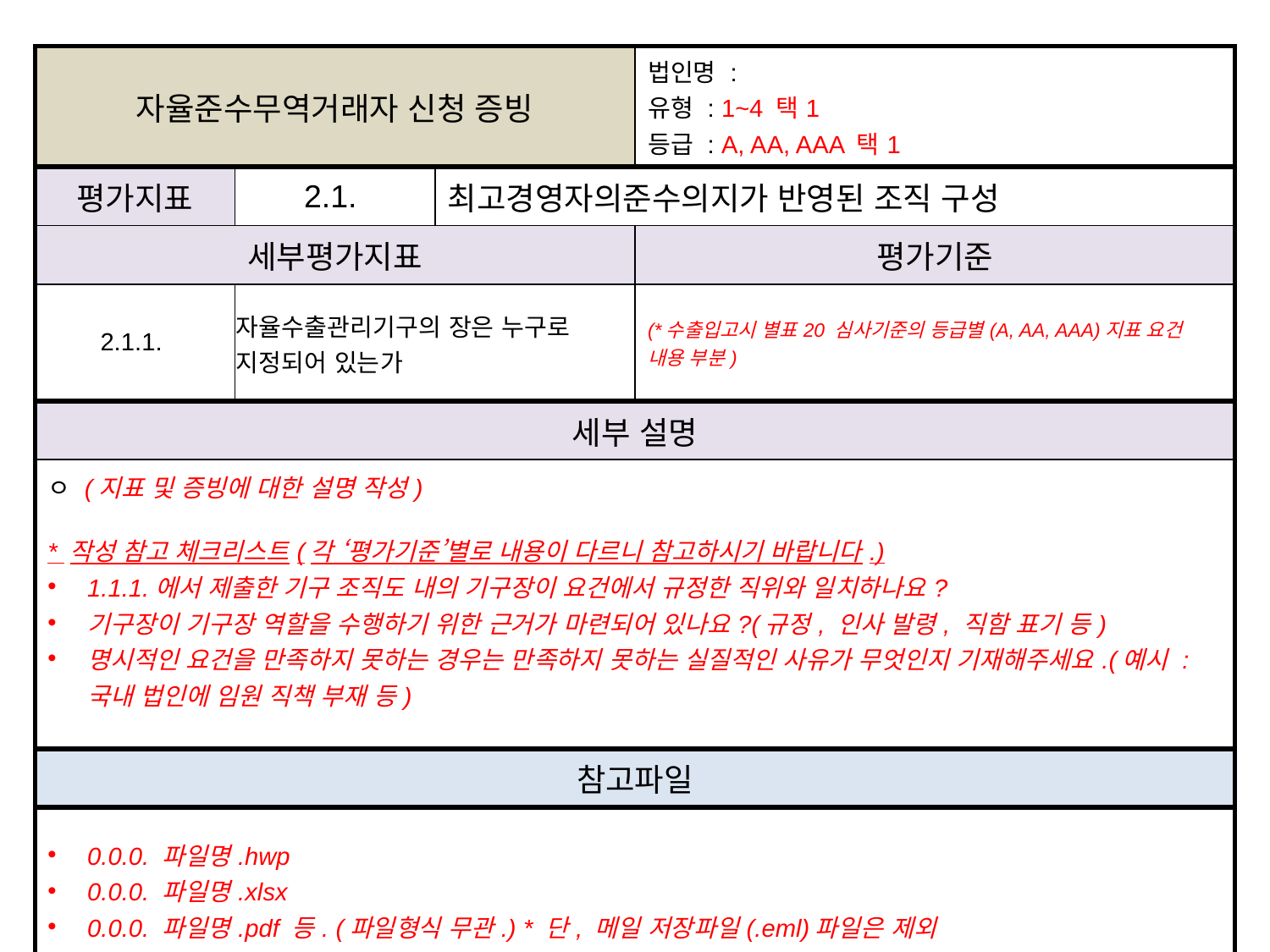

| 자율준수무역거래자 신청 증빙 |  |  | 법인명 : 유형 : 1~4 택1 등급 : A, AA, AAA 택1 |
| --- | --- | --- | --- |
| 평가지표 | 2.1. | 최고경영자의준수의지가 반영된 조직 구성 |  |
| 세부평가지표 |  |  | 평가기준 |
| 2.1.1. | 자율수출관리기구의 장은 누구로 지정되어 있는가 |  | (\*수출입고시 별표20 심사기준의 등급별(A, AA, AAA)지표 요건 내용 부분) |
| 세부 설명 |  |  |  |
| ㅇ (지표 및 증빙에 대한 설명 작성) \* 작성 참고 체크리스트(각 ‘평가기준’별로 내용이 다르니 참고하시기 바랍니다.) 1.1.1.에서 제출한 기구 조직도 내의 기구장이 요건에서 규정한 직위와 일치하나요? 기구장이 기구장 역할을 수행하기 위한 근거가 마련되어 있나요?(규정, 인사 발령, 직함 표기 등) 명시적인 요건을 만족하지 못하는 경우는 만족하지 못하는 실질적인 사유가 무엇인지 기재해주세요.(예시 : 국내 법인에 임원 직책 부재 등) |  |  |  |
| 참고파일 |  |  |  |
| 0.0.0. 파일명.hwp 0.0.0. 파일명.xlsx 0.0.0. 파일명.pdf 등. (파일형식 무관.) \* 단, 메일 저장파일(.eml)파일은 제외 |  |  |  |